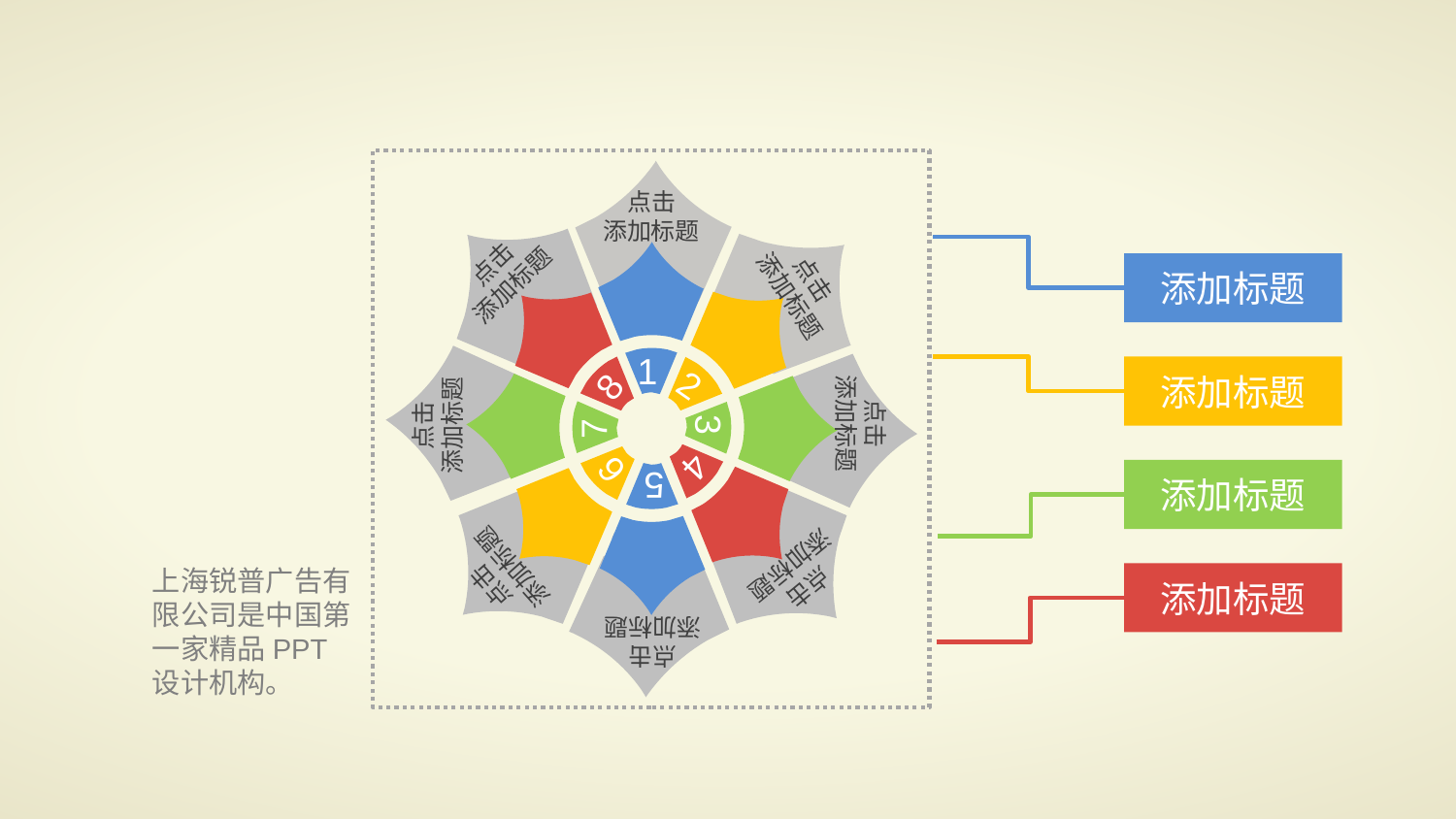

点击
添加标题

点击
添加标题

点击
添加标题
1

2
8

点击
添加标题
点击
添加标题
3
7
4
6
5

点击
添加标题
点击
添加标题
点击
添加标题
添加标题
添加标题
添加标题
上海锐普广告有限公司是中国第一家精品PPT设计机构。
添加标题